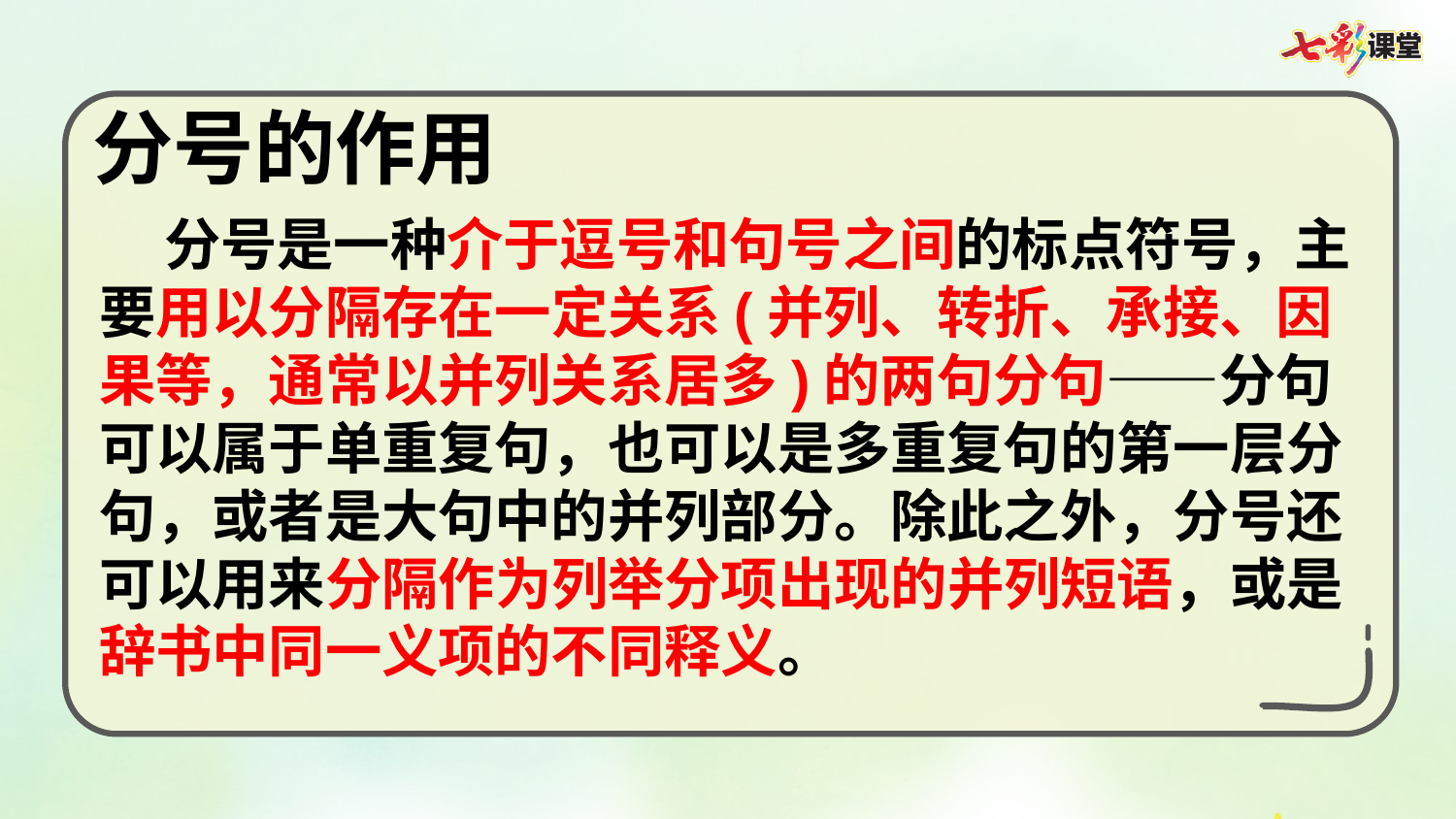

分号的作用

    分号是一种介于逗号和句号之间的标点符号，主要用以分隔存在一定关系(并列、转折、承接、因果等，通常以并列关系居多)的两句分句——分句可以属于单重复句，也可以是多重复句的第一层分句，或者是大句中的并列部分。除此之外，分号还可以用来分隔作为列举分项出现的并列短语，或是辞书中同一义项的不同释义。